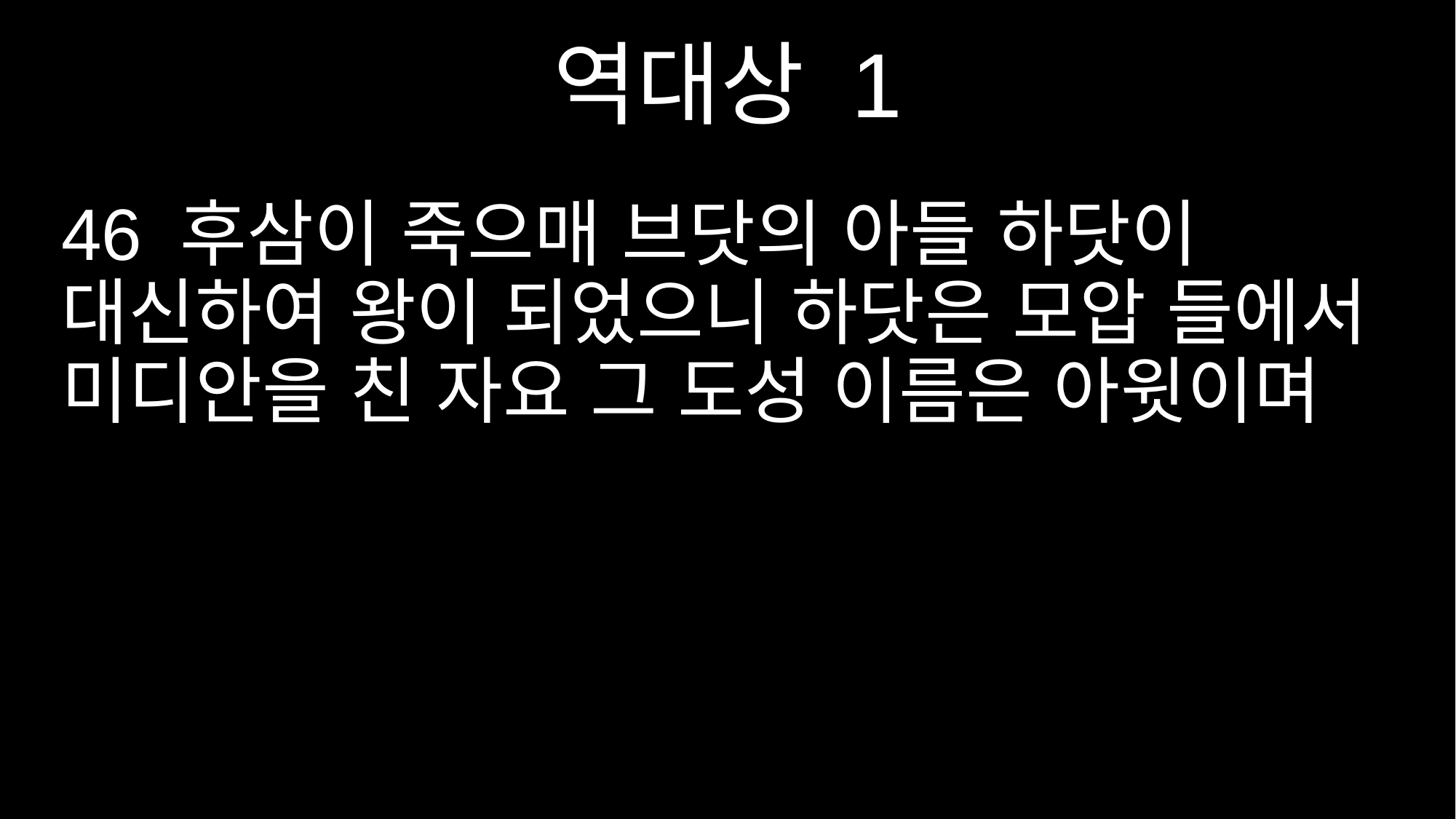

역대상 1
46 후삼이 죽으매 브닷의 아들 하닷이 대신하여 왕이 되었으니 하닷은 모압 들에서 미디안을 친 자요 그 도성 이름은 아윗이며